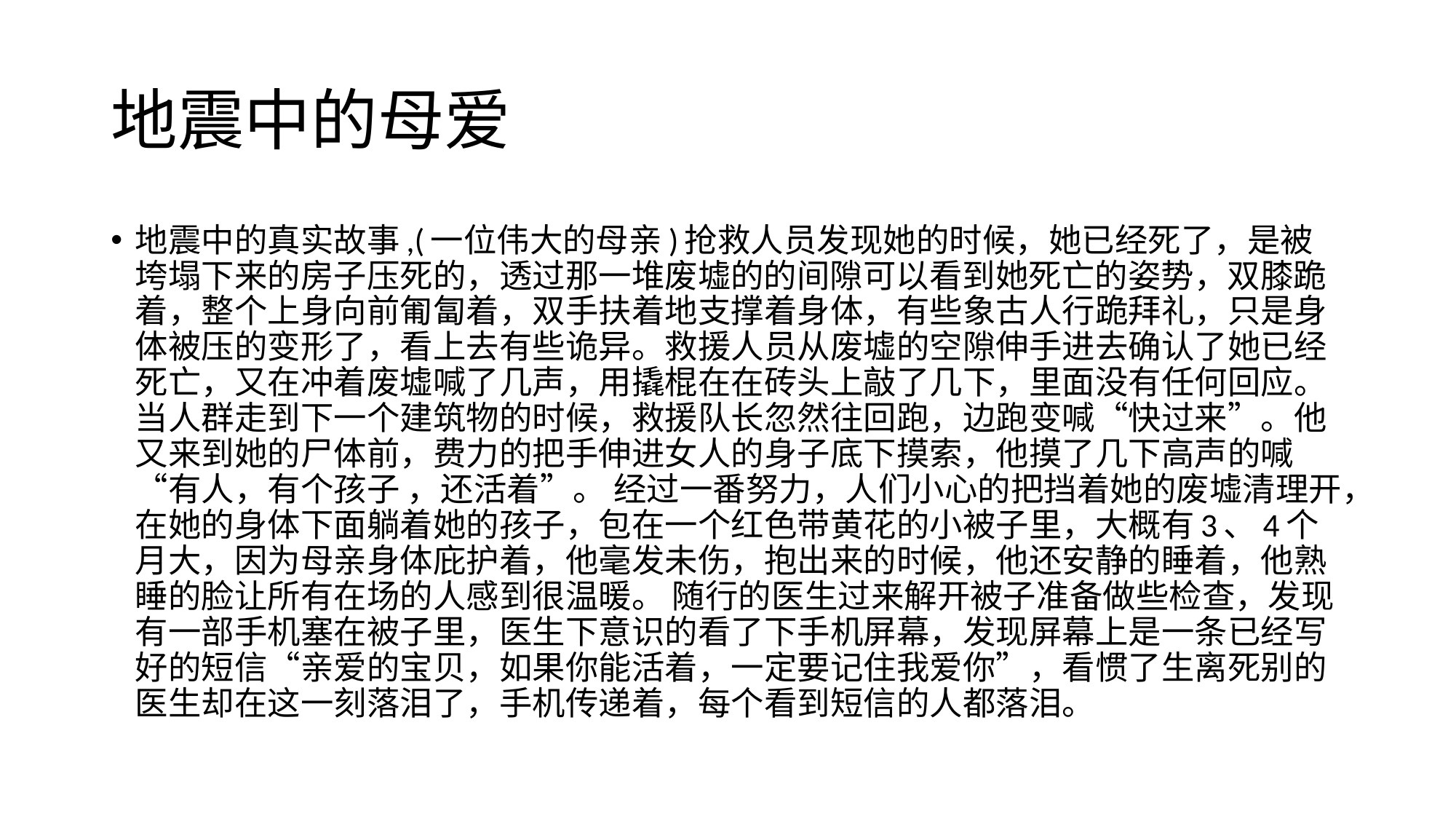

# 地震中的母爱
地震中的真实故事,(一位伟大的母亲)抢救人员发现她的时候，她已经死了，是被垮塌下来的房子压死的，透过那一堆废墟的的间隙可以看到她死亡的姿势，双膝跪着，整个上身向前匍匐着，双手扶着地支撑着身体，有些象古人行跪拜礼，只是身体被压的变形了，看上去有些诡异。救援人员从废墟的空隙伸手进去确认了她已经死亡，又在冲着废墟喊了几声，用撬棍在在砖头上敲了几下，里面没有任何回应。当人群走到下一个建筑物的时候，救援队长忽然往回跑，边跑变喊“快过来”。他又来到她的尸体前，费力的把手伸进女人的身子底下摸索，他摸了几下高声的喊“有人，有个孩子 ，还活着”。 经过一番努力，人们小心的把挡着她的废墟清理开，在她的身体下面躺着她的孩子，包在一个红色带黄花的小被子里，大概有3、4个月大，因为母亲身体庇护着，他毫发未伤，抱出来的时候，他还安静的睡着，他熟睡的脸让所有在场的人感到很温暖。 随行的医生过来解开被子准备做些检查，发现有一部手机塞在被子里，医生下意识的看了下手机屏幕，发现屏幕上是一条已经写好的短信“亲爱的宝贝，如果你能活着，一定要记住我爱你”，看惯了生离死别的医生却在这一刻落泪了，手机传递着，每个看到短信的人都落泪。